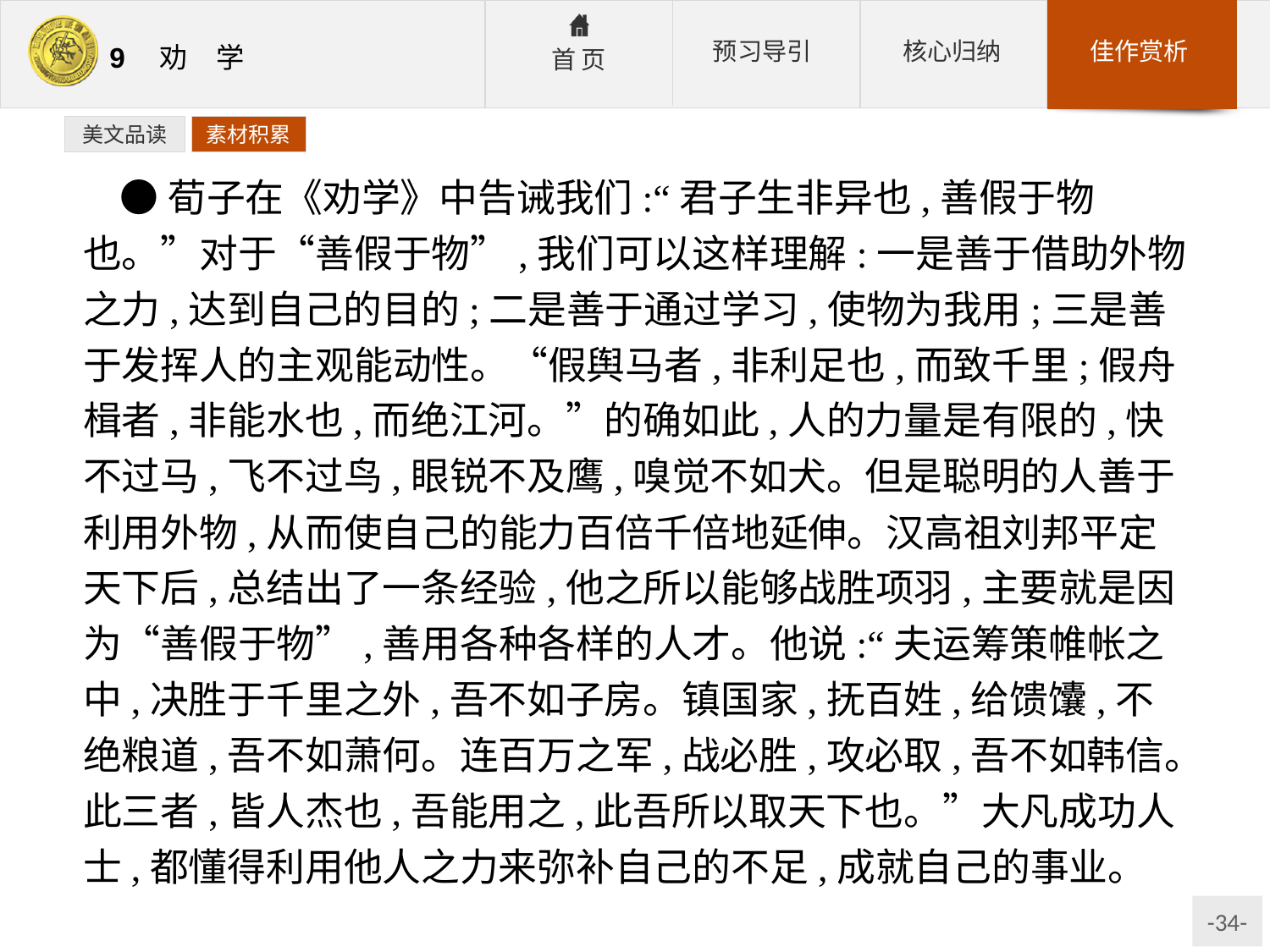

美文品读
素材积累
●荀子在《劝学》中告诫我们:“君子生非异也,善假于物也。”对于“善假于物”,我们可以这样理解:一是善于借助外物之力,达到自己的目的;二是善于通过学习,使物为我用;三是善于发挥人的主观能动性。“假舆马者,非利足也,而致千里;假舟楫者,非能水也,而绝江河。”的确如此,人的力量是有限的,快不过马,飞不过鸟,眼锐不及鹰,嗅觉不如犬。但是聪明的人善于利用外物,从而使自己的能力百倍千倍地延伸。汉高祖刘邦平定天下后,总结出了一条经验,他之所以能够战胜项羽,主要就是因为“善假于物”,善用各种各样的人才。他说:“夫运筹策帷帐之中,决胜于千里之外,吾不如子房。镇国家,抚百姓,给馈馕,不绝粮道,吾不如萧何。连百万之军,战必胜,攻必取,吾不如韩信。此三者,皆人杰也,吾能用之,此吾所以取天下也。”大凡成功人士,都懂得利用他人之力来弥补自己的不足,成就自己的事业。